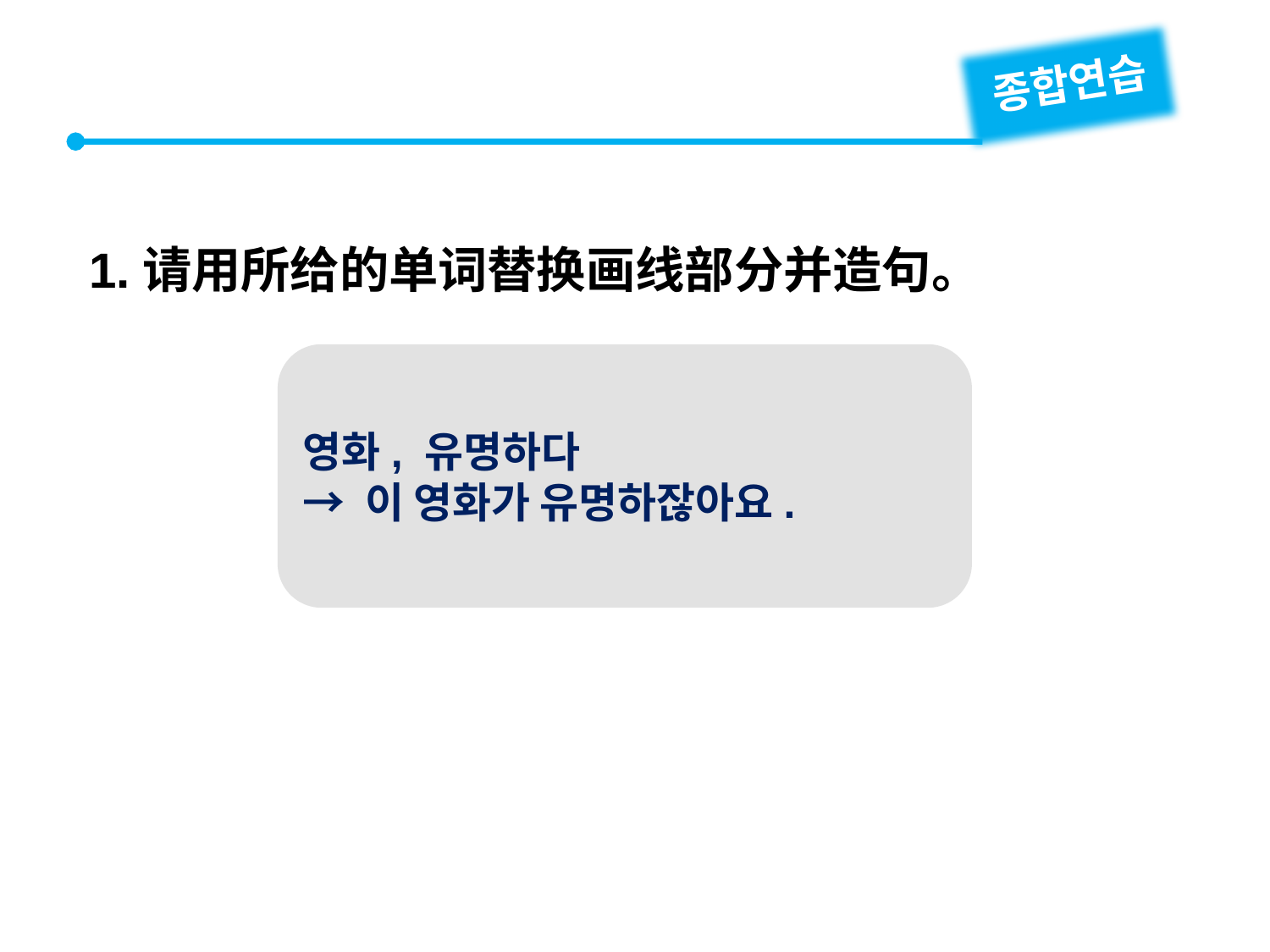

종합연습
1.请用所给的单词替换画线部分并造句。
영화, 유명하다
→ 이 영화가 유명하잖아요.